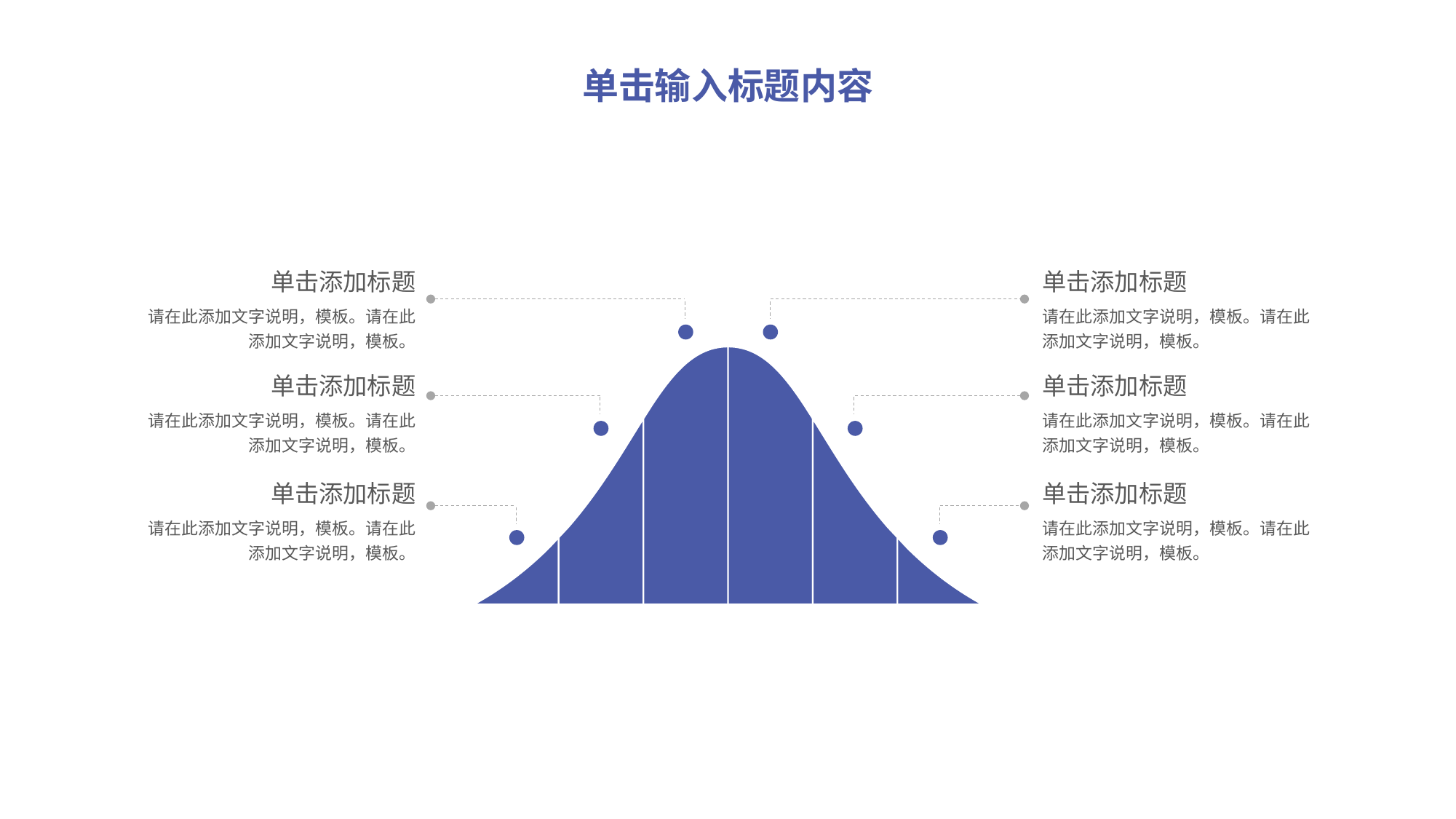

单击输入标题内容
单击添加标题
请在此添加文字说明，模板。请在此添加文字说明，模板。
单击添加标题
请在此添加文字说明，模板。请在此添加文字说明，模板。

单击添加标题
请在此添加文字说明，模板。请在此添加文字说明，模板。
单击添加标题
请在此添加文字说明，模板。请在此添加文字说明，模板。
单击添加标题
请在此添加文字说明，模板。请在此添加文字说明，模板。
单击添加标题
请在此添加文字说明，模板。请在此添加文字说明，模板。